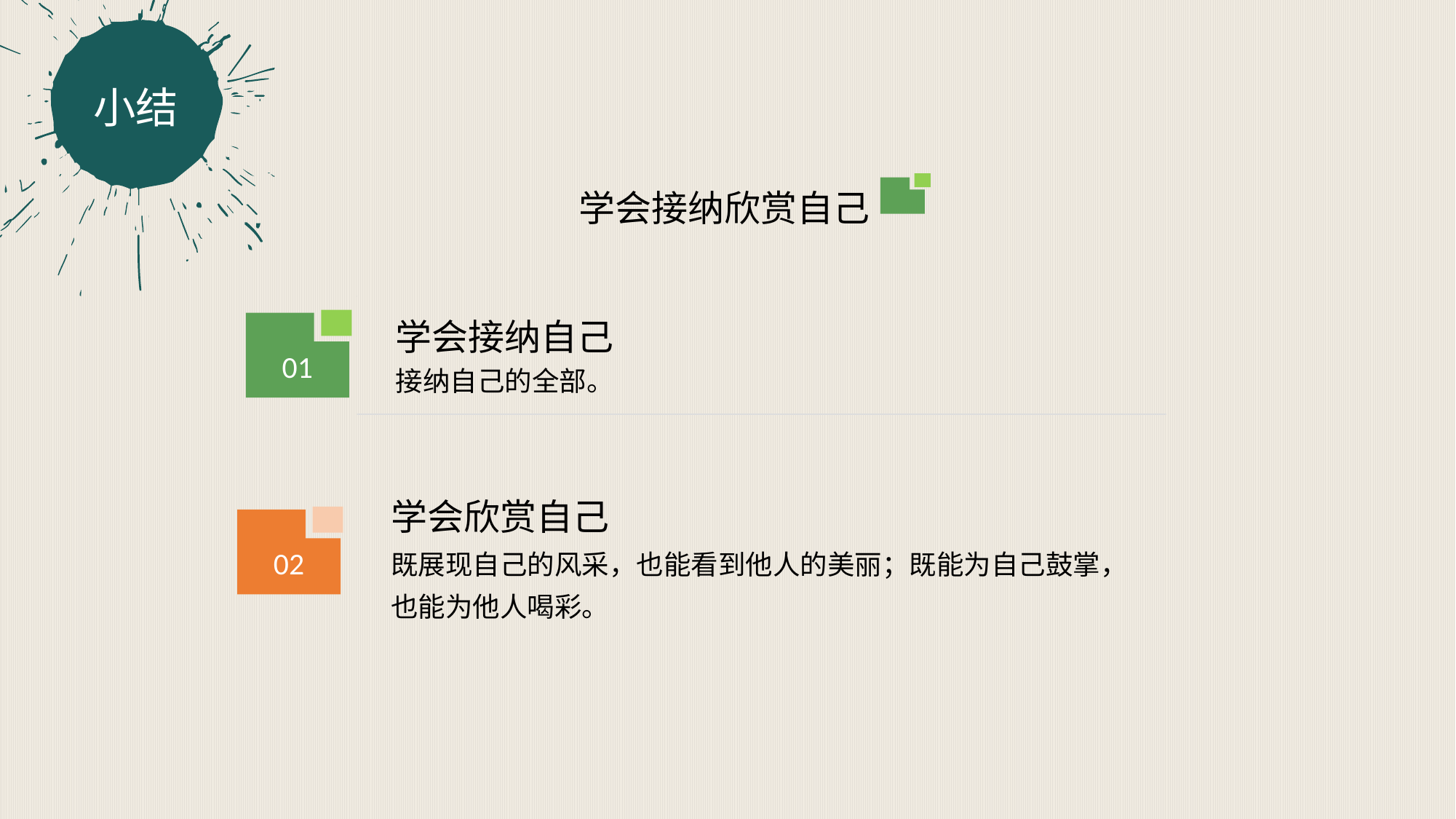

小结
学会接纳欣赏自己

学会接纳自己
接纳自己的全部。

01
学会欣赏自己
既展现自己的风采，也能看到他人的美丽；既能为自己鼓掌，也能为他人喝彩。

02